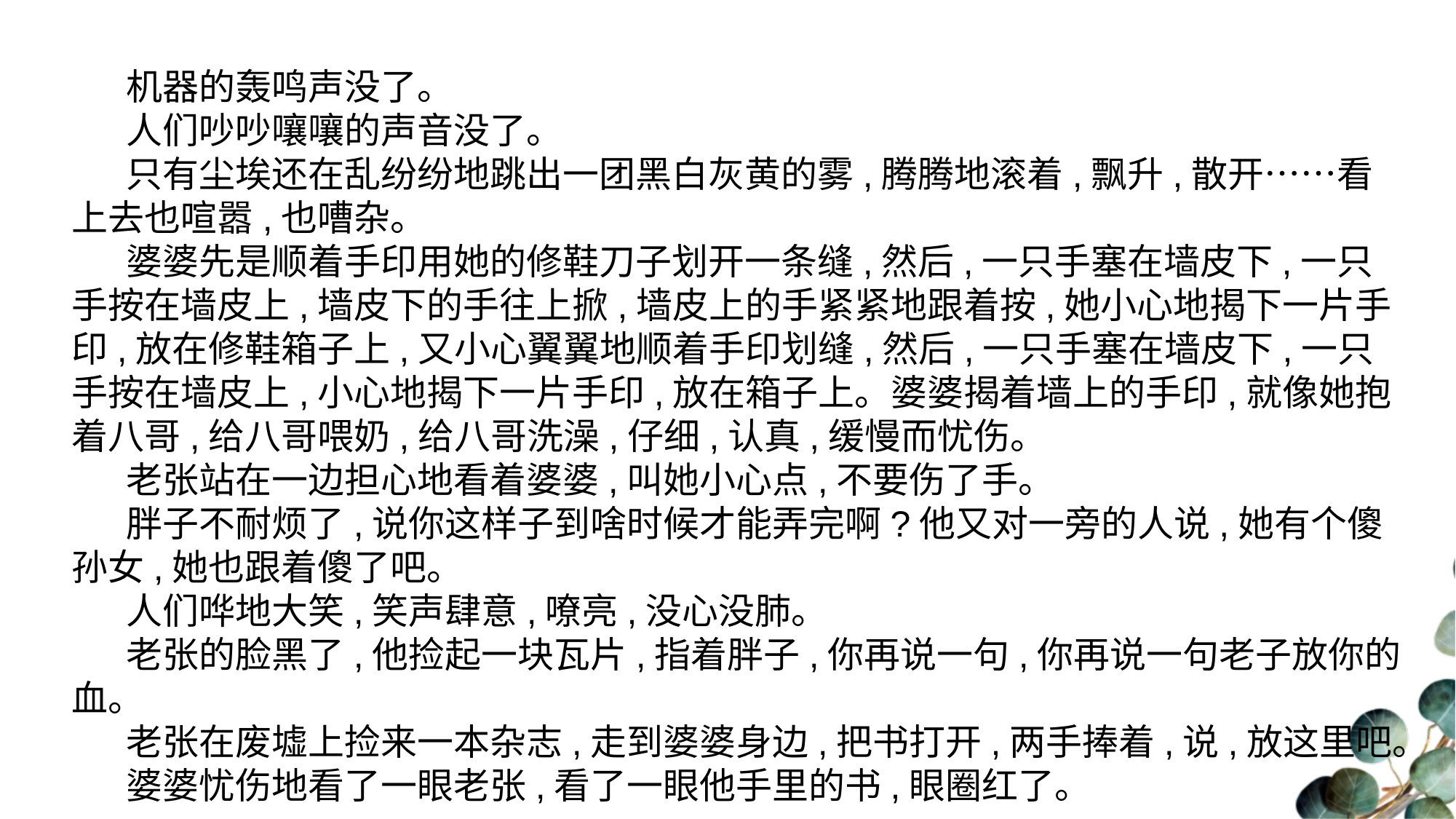

机器的轰鸣声没了。
人们吵吵嚷嚷的声音没了。
只有尘埃还在乱纷纷地跳出一团黑白灰黄的雾,腾腾地滚着,飘升,散开……看上去也喧嚣,也嘈杂。
婆婆先是顺着手印用她的修鞋刀子划开一条缝,然后,一只手塞在墙皮下,一只手按在墙皮上,墙皮下的手往上掀,墙皮上的手紧紧地跟着按,她小心地揭下一片手印,放在修鞋箱子上,又小心翼翼地顺着手印划缝,然后,一只手塞在墙皮下,一只手按在墙皮上,小心地揭下一片手印,放在箱子上。婆婆揭着墙上的手印,就像她抱着八哥,给八哥喂奶,给八哥洗澡,仔细,认真,缓慢而忧伤。
老张站在一边担心地看着婆婆,叫她小心点,不要伤了手。
胖子不耐烦了,说你这样子到啥时候才能弄完啊?他又对一旁的人说,她有个傻孙女,她也跟着傻了吧。
人们哗地大笑,笑声肆意,嘹亮,没心没肺。
老张的脸黑了,他捡起一块瓦片,指着胖子,你再说一句,你再说一句老子放你的血。
老张在废墟上捡来一本杂志,走到婆婆身边,把书打开,两手捧着,说,放这里吧。
婆婆忧伤地看了一眼老张,看了一眼他手里的书,眼圈红了。